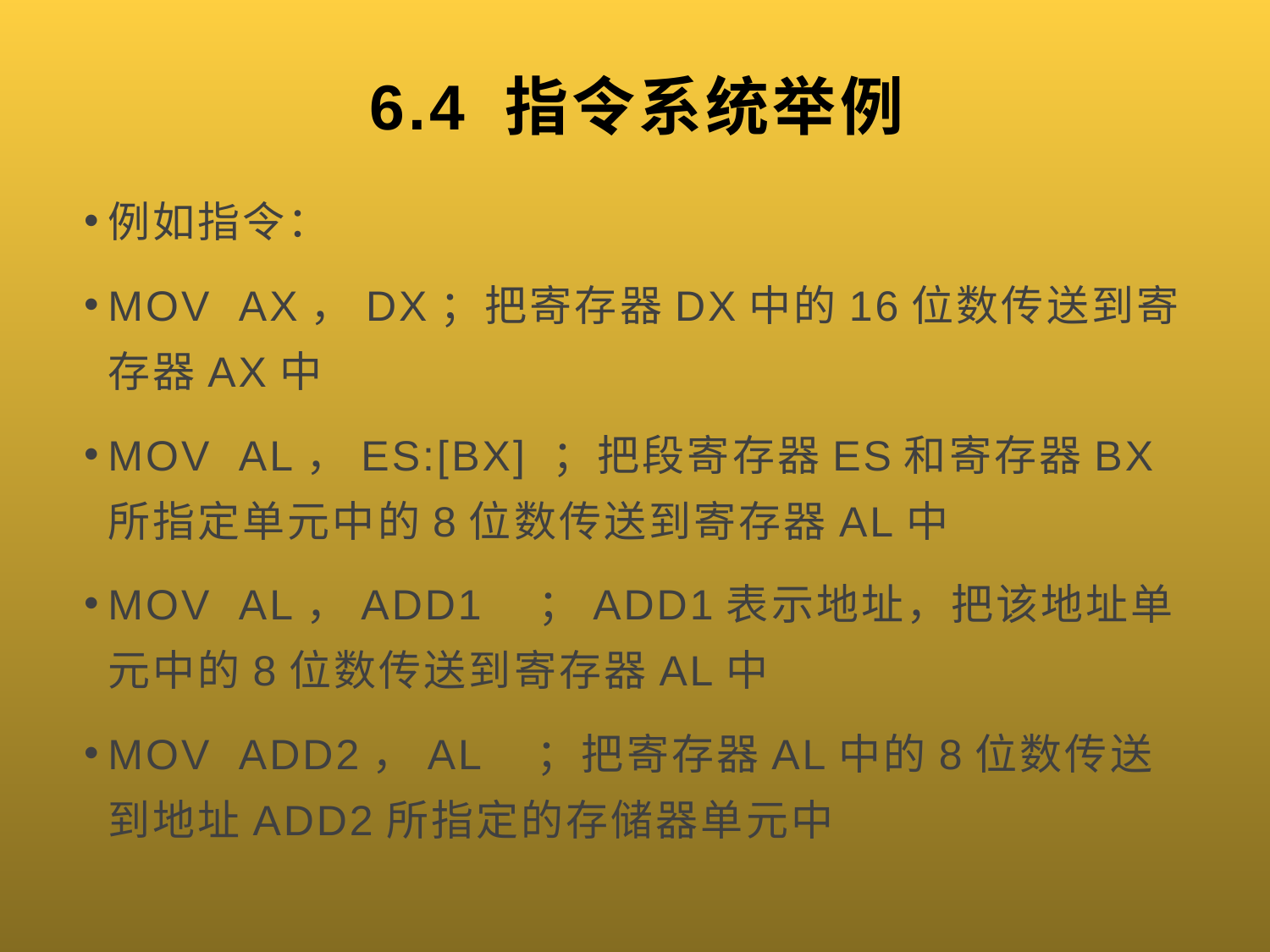

# 6.4 指令系统举例
例如指令：
MOV  AX，DX；把寄存器DX中的16位数传送到寄存器AX中
MOV  AL，ES:[BX] ；把段寄存器ES和寄存器BX所指定单元中的8位数传送到寄存器AL中
MOV  AL，ADD1   ；ADD1表示地址，把该地址单元中的8位数传送到寄存器AL中
MOV  ADD2，AL   ；把寄存器AL中的8位数传送到地址ADD2所指定的存储器单元中